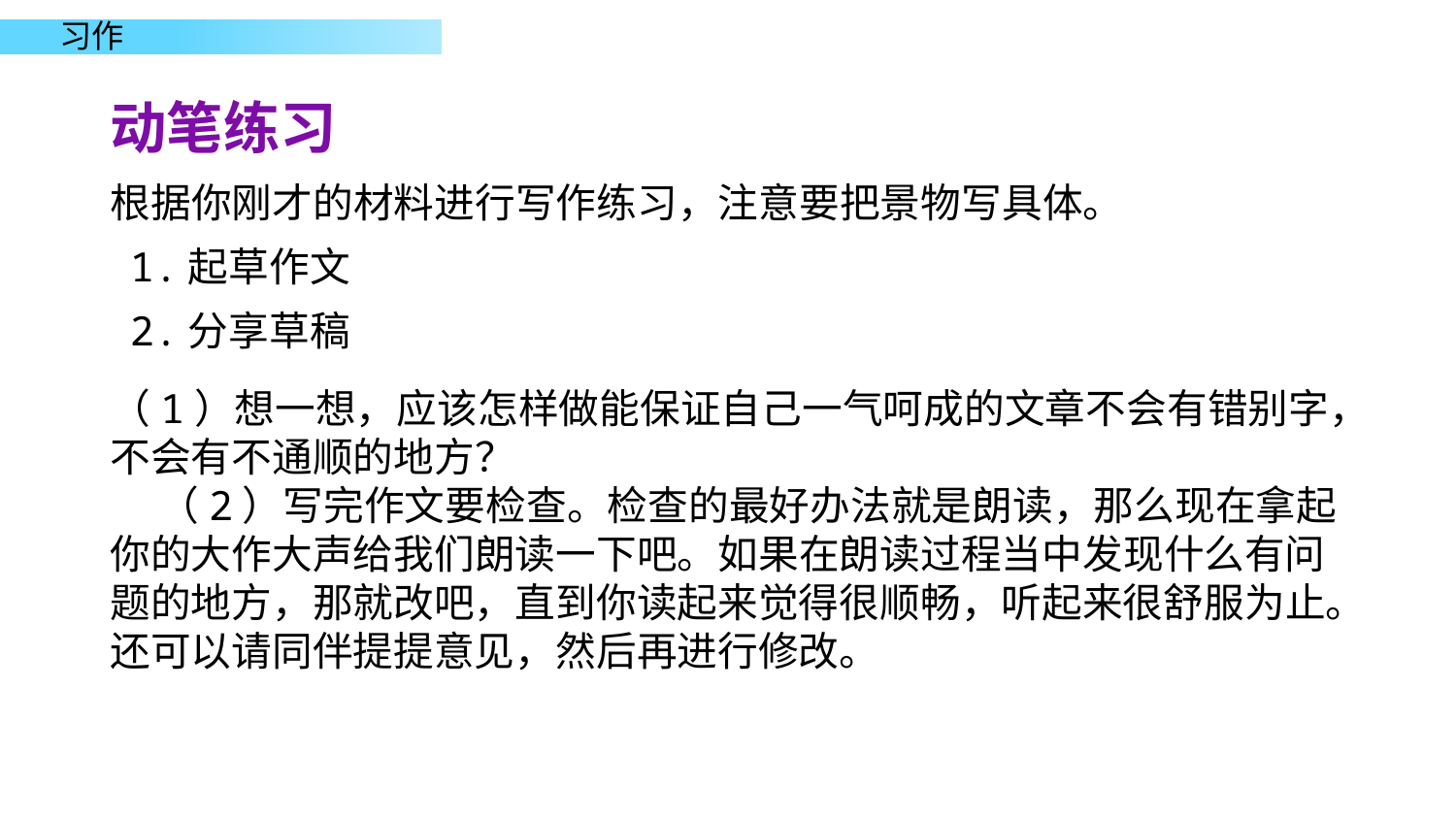

动笔练习
根据你刚才的材料进行写作练习，注意要把景物写具体。
1.起草作文
2.分享草稿
（1）想一想，应该怎样做能保证自己一气呵成的文章不会有错别字，不会有不通顺的地方？
（2）写完作文要检查。检查的最好办法就是朗读，那么现在拿起你的大作大声给我们朗读一下吧。如果在朗读过程当中发现什么有问题的地方，那就改吧，直到你读起来觉得很顺畅，听起来很舒服为止。还可以请同伴提提意见，然后再进行修改。